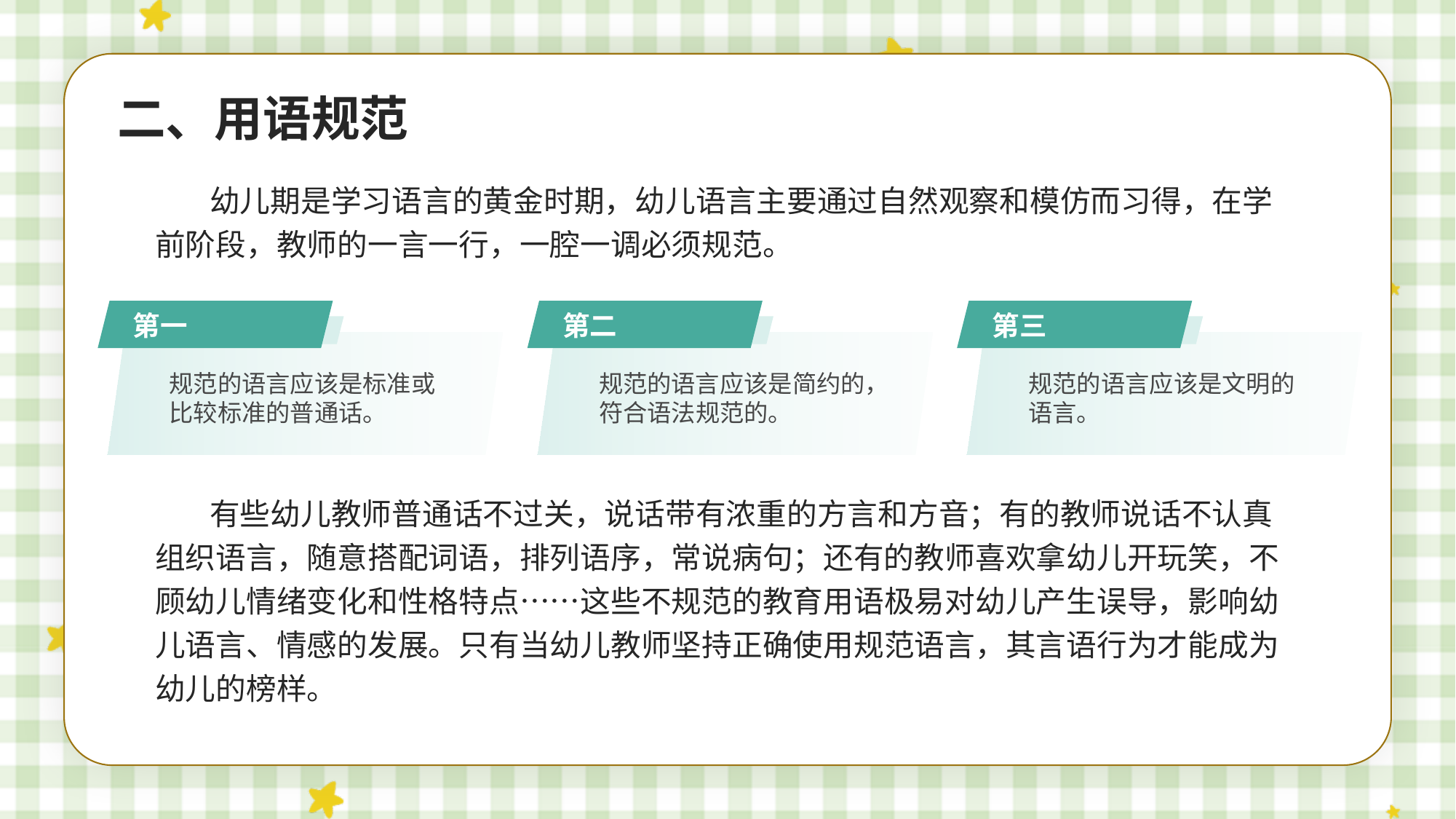

二、用语规范
幼儿期是学习语言的黄金时期，幼儿语言主要通过自然观察和模仿而习得，在学前阶段，教师的一言一行，一腔一调必须规范。

第一

规范的语言应该是标准或比较标准的普通话。

第二

规范的语言应该是简约的，符合语法规范的。

第三

规范的语言应该是文明的语言。
有些幼儿教师普通话不过关，说话带有浓重的方言和方音；有的教师说话不认真组织语言，随意搭配词语，排列语序，常说病句；还有的教师喜欢拿幼儿开玩笑，不顾幼儿情绪变化和性格特点……这些不规范的教育用语极易对幼儿产生误导，影响幼儿语言、情感的发展。只有当幼儿教师坚持正确使用规范语言，其言语行为才能成为幼儿的榜样。